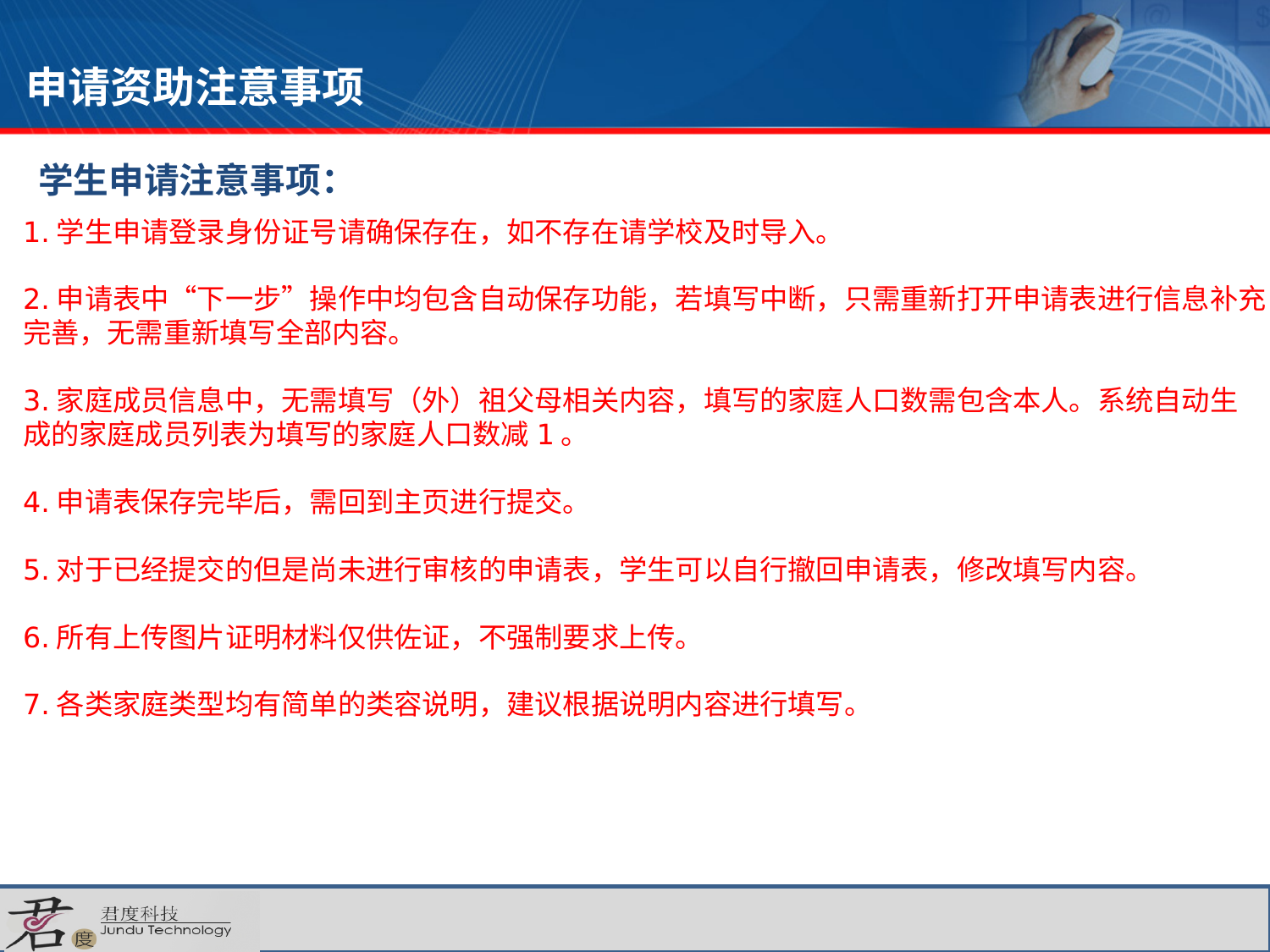

# 申请资助注意事项
学生申请注意事项：
1.学生申请登录身份证号请确保存在，如不存在请学校及时导入。

2.申请表中“下一步”操作中均包含自动保存功能，若填写中断，只需重新打开申请表进行信息补充
完善，无需重新填写全部内容。

3.家庭成员信息中，无需填写（外）祖父母相关内容，填写的家庭人口数需包含本人。系统自动生
成的家庭成员列表为填写的家庭人口数减1。

4.申请表保存完毕后，需回到主页进行提交。

5.对于已经提交的但是尚未进行审核的申请表，学生可以自行撤回申请表，修改填写内容。

6.所有上传图片证明材料仅供佐证，不强制要求上传。

7.各类家庭类型均有简单的类容说明，建议根据说明内容进行填写。